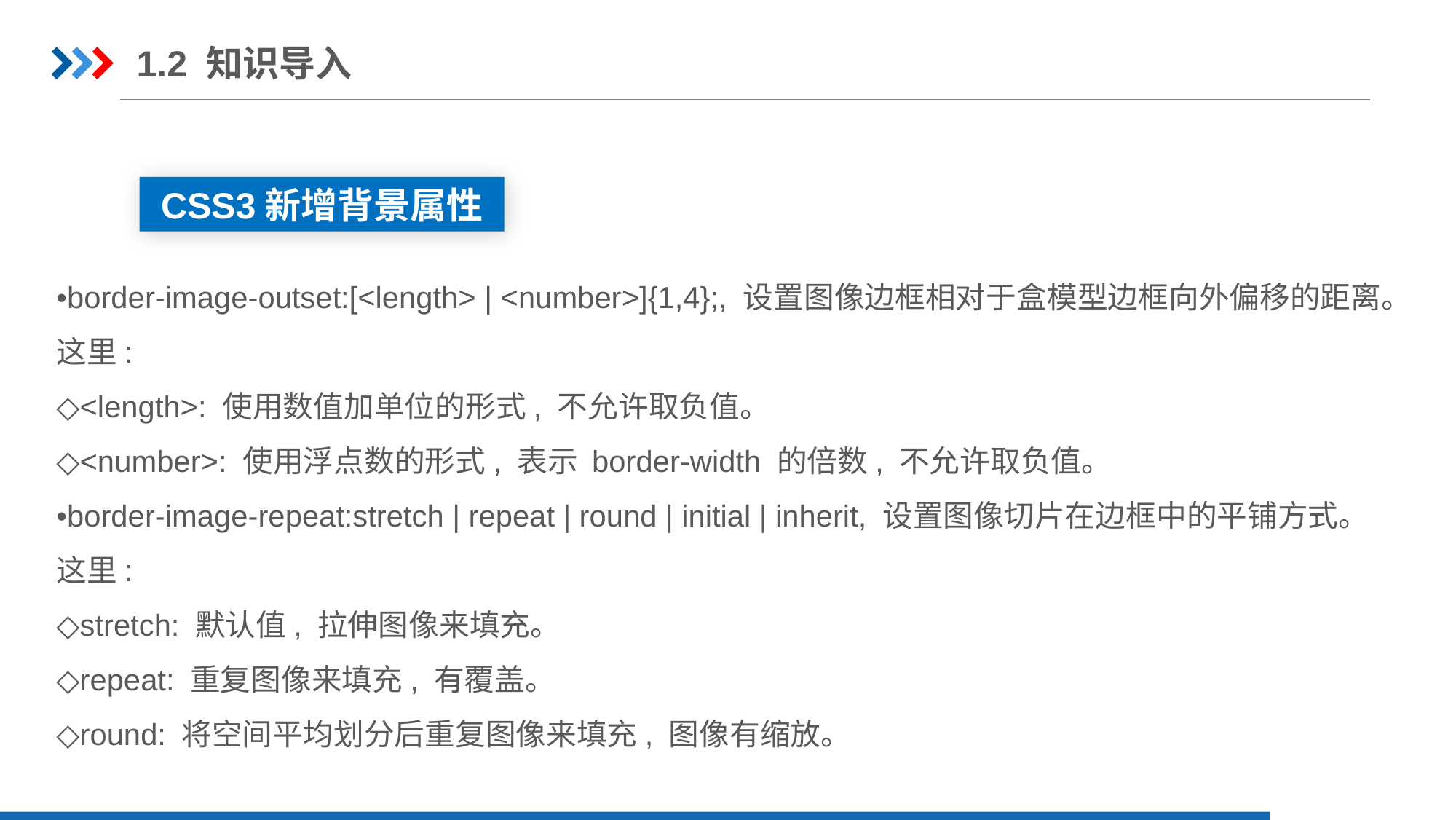

1.2 知识导入
CSS3新增背景属性
•border-image-outset:[<length> | <number>]{1,4};, 设置图像边框相对于盒模型边框向外偏移的距离。
这里:
◇<length>: 使用数值加单位的形式, 不允许取负值。
◇<number>: 使用浮点数的形式, 表示 border-width 的倍数, 不允许取负值。
•border-image-repeat:stretch | repeat | round | initial | inherit, 设置图像切片在边框中的平铺方式。
这里:
◇stretch: 默认值, 拉伸图像来填充。
◇repeat: 重复图像来填充, 有覆盖。
◇round: 将空间平均划分后重复图像来填充, 图像有缩放。